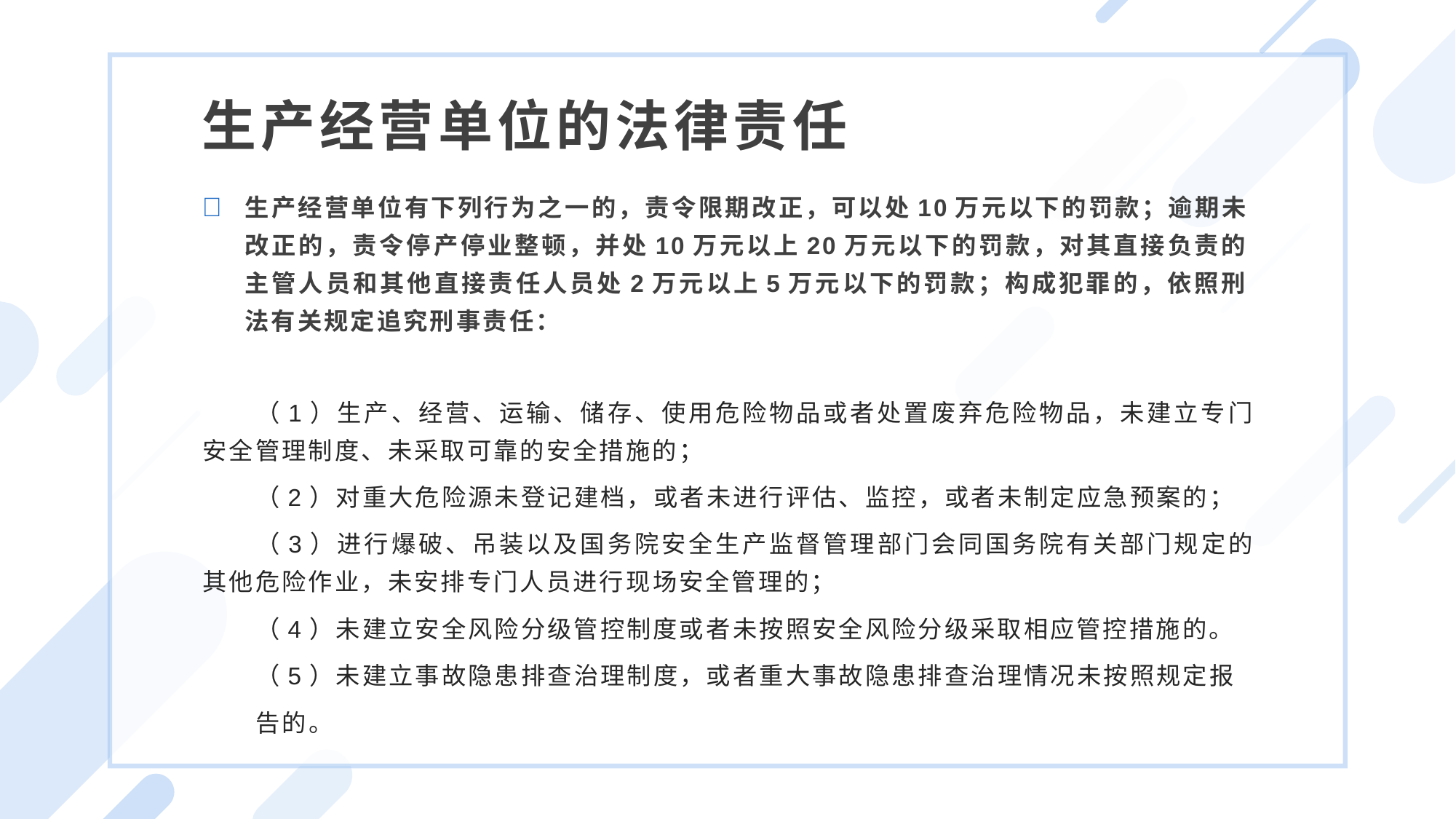

生产经营单位的法律责任
生产经营单位有下列行为之一的，责令限期改正，可以处10万元以下的罚款；逾期未改正的，责令停产停业整顿，并处10万元以上20万元以下的罚款，对其直接负责的主管人员和其他直接责任人员处2万元以上5万元以下的罚款；构成犯罪的，依照刑法有关规定追究刑事责任：
（1）生产、经营、运输、储存、使用危险物品或者处置废弃危险物品，未建立专门安全管理制度、未采取可靠的安全措施的；
（2）对重大危险源未登记建档，或者未进行评估、监控，或者未制定应急预案的；
（3）进行爆破、吊装以及国务院安全生产监督管理部门会同国务院有关部门规定的其他危险作业，未安排专门人员进行现场安全管理的；
（4）未建立安全风险分级管控制度或者未按照安全风险分级采取相应管控措施的。
（5）未建立事故隐患排查治理制度，或者重大事故隐患排查治理情况未按照规定报
告的。